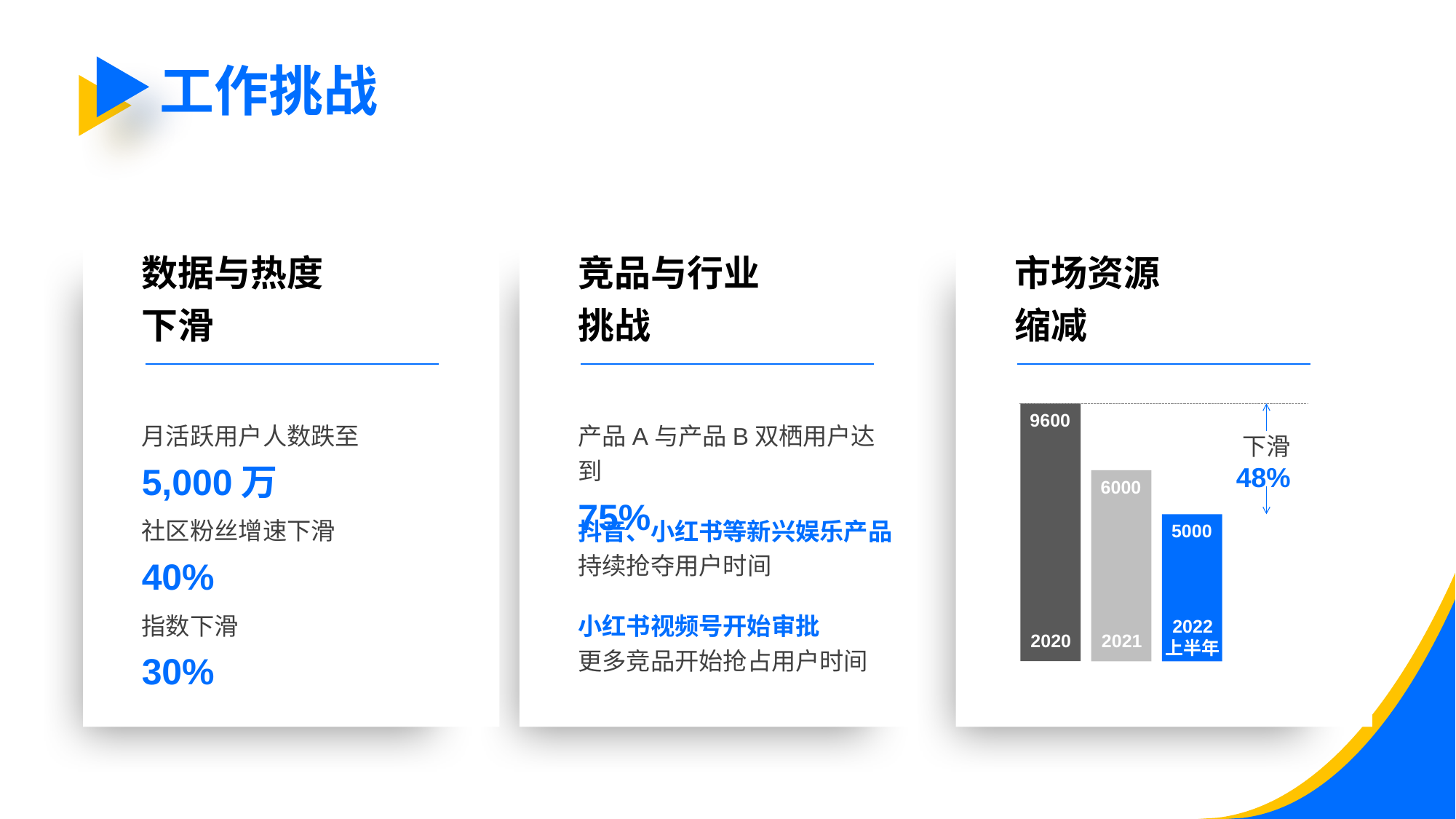

工作挑战

·
数据与热度
下滑
竞品与行业
挑战
市场资源
缩减
9600

月活跃用户人数跌至
5,000万
产品A与产品B双栖用户达到
75%
下滑
48%
6000

社区粉丝增速下滑
40%
抖音、小红书等新兴娱乐产品
持续抢夺用户时间
5000

指数下滑
30%
小红书视频号开始审批
更多竞品开始抢占用户时间
2022
上半年
2020
2021